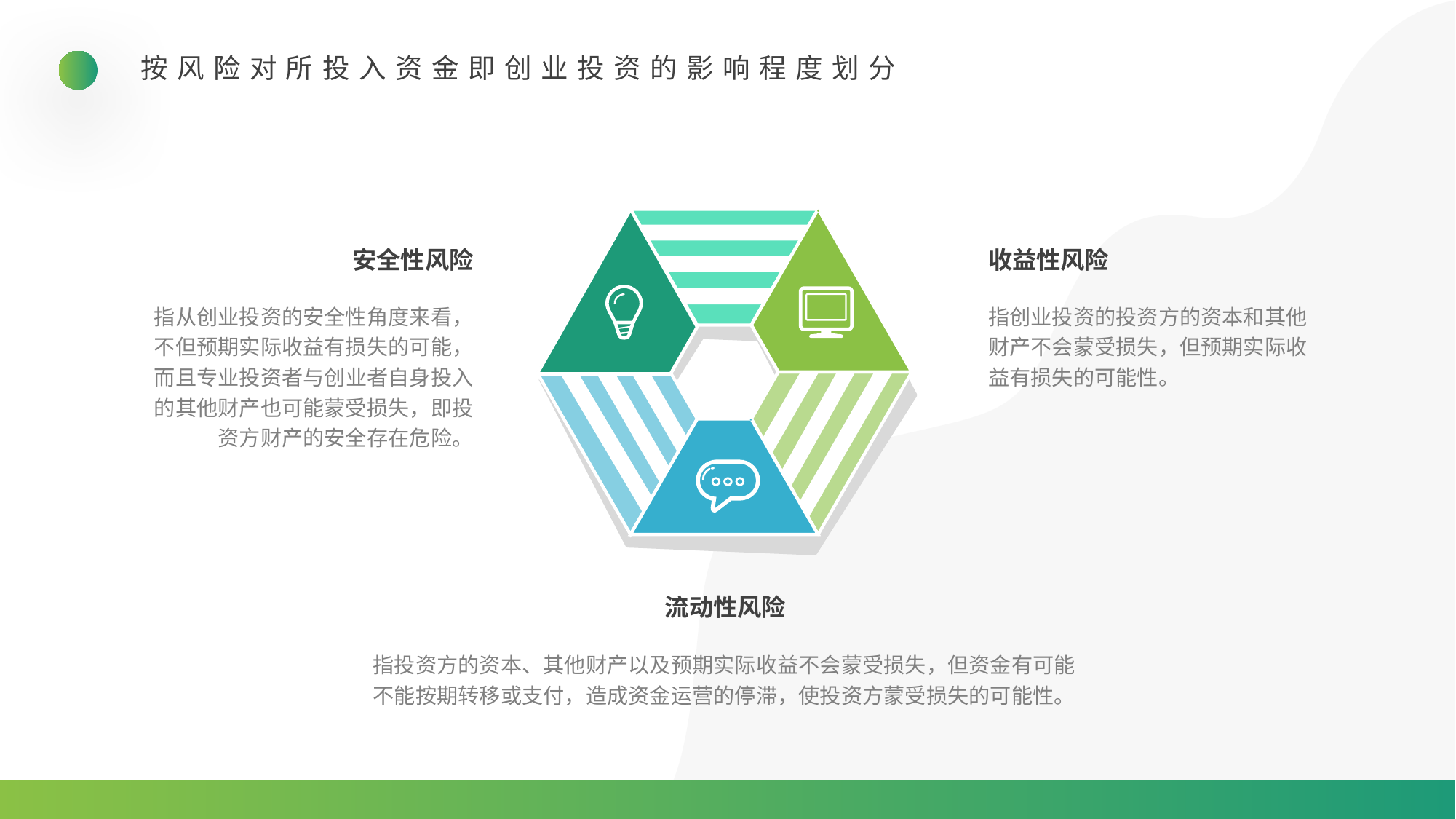

按风险对所投入资金即创业投资的影响程度划分

 安全性风险
收益性风险

指从创业投资的安全性角度来看，不但预期实际收益有损失的可能，而且专业投资者与创业者自身投入的其他财产也可能蒙受损失，即投资方财产的安全存在危险。
指创业投资的投资方的资本和其他财产不会蒙受损失，但预期实际收益有损失的可能性。

流动性风险
指投资方的资本、其他财产以及预期实际收益不会蒙受损失，但资金有可能不能按期转移或支付，造成资金运营的停滞，使投资方蒙受损失的可能性。